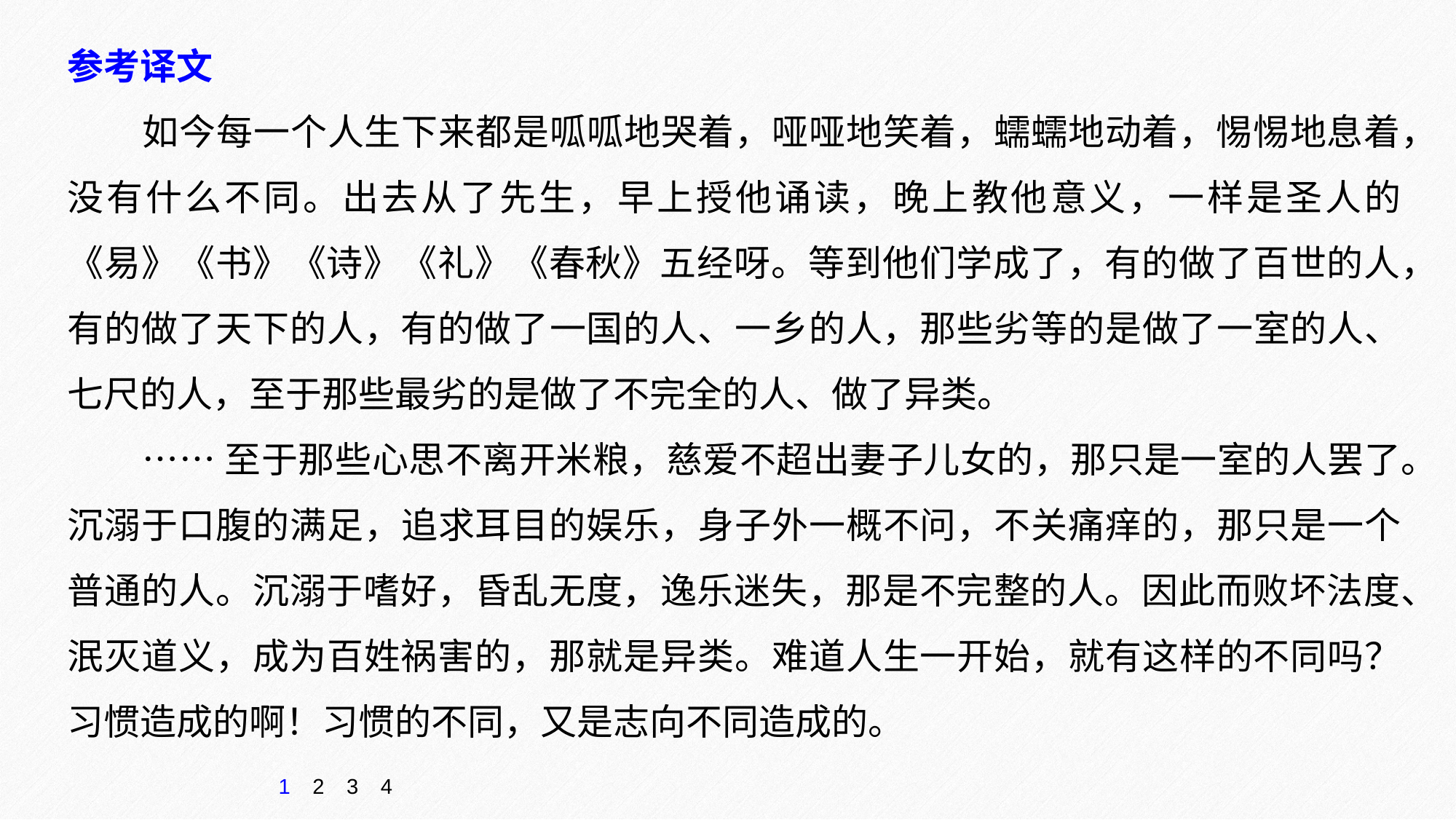

参考译文
如今每一个人生下来都是呱呱地哭着，哑哑地笑着，蠕蠕地动着，惕惕地息着，没有什么不同。出去从了先生，早上授他诵读，晚上教他意义，一样是圣人的《易》《书》《诗》《礼》《春秋》五经呀。等到他们学成了，有的做了百世的人，有的做了天下的人，有的做了一国的人、一乡的人，那些劣等的是做了一室的人、七尺的人，至于那些最劣的是做了不完全的人、做了异类。
……至于那些心思不离开米粮，慈爱不超出妻子儿女的，那只是一室的人罢了。沉溺于口腹的满足，追求耳目的娱乐，身子外一概不问，不关痛痒的，那只是一个普通的人。沉溺于嗜好，昏乱无度，逸乐迷失，那是不完整的人。因此而败坏法度、泯灭道义，成为百姓祸害的，那就是异类。难道人生一开始，就有这样的不同吗？习惯造成的啊！习惯的不同，又是志向不同造成的。
1
2
3
4